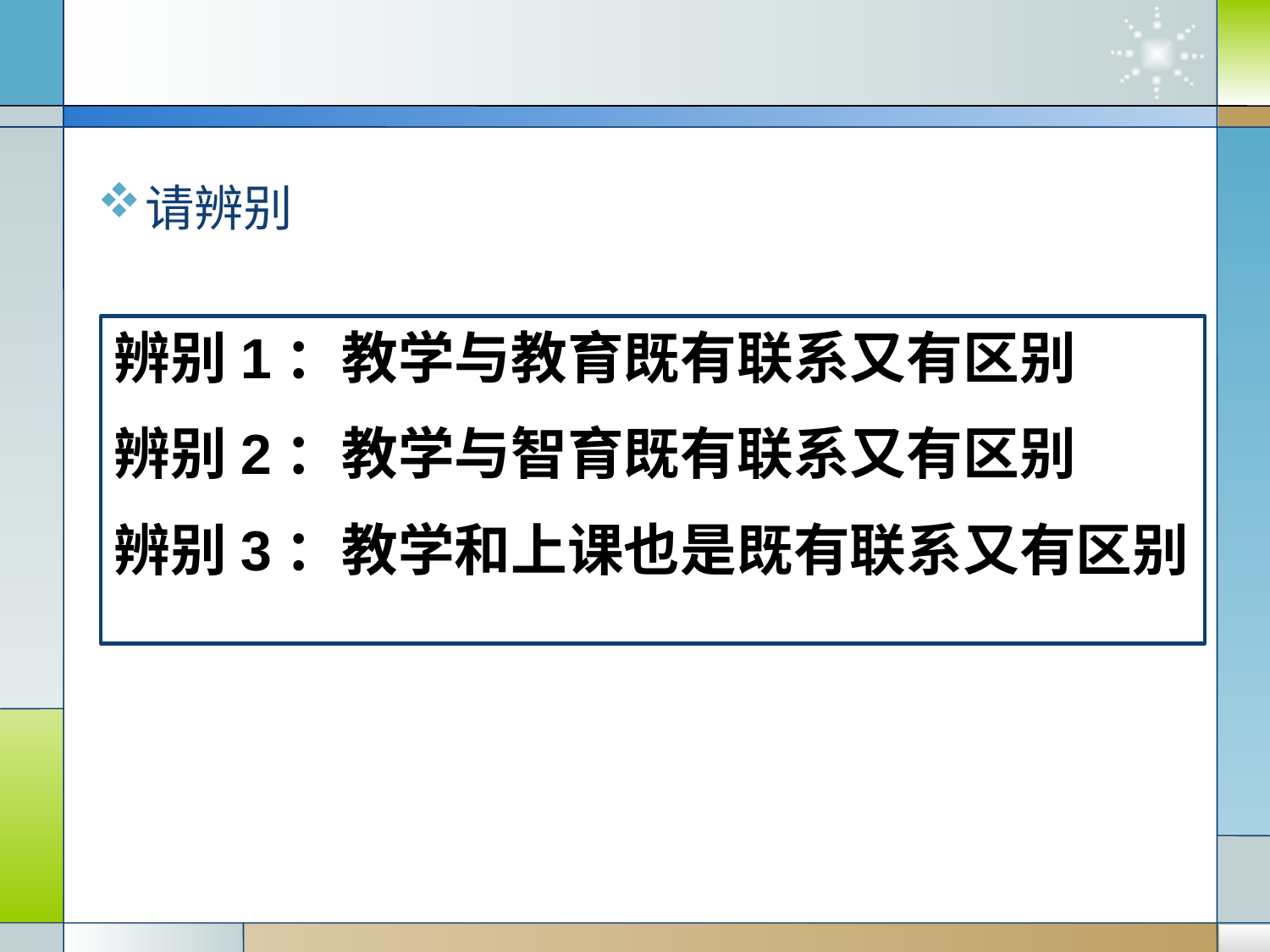

#
请辨别
辨别1：教学与教育既有联系又有区别
辨别2：教学与智育既有联系又有区别
辨别3：教学和上课也是既有联系又有区别